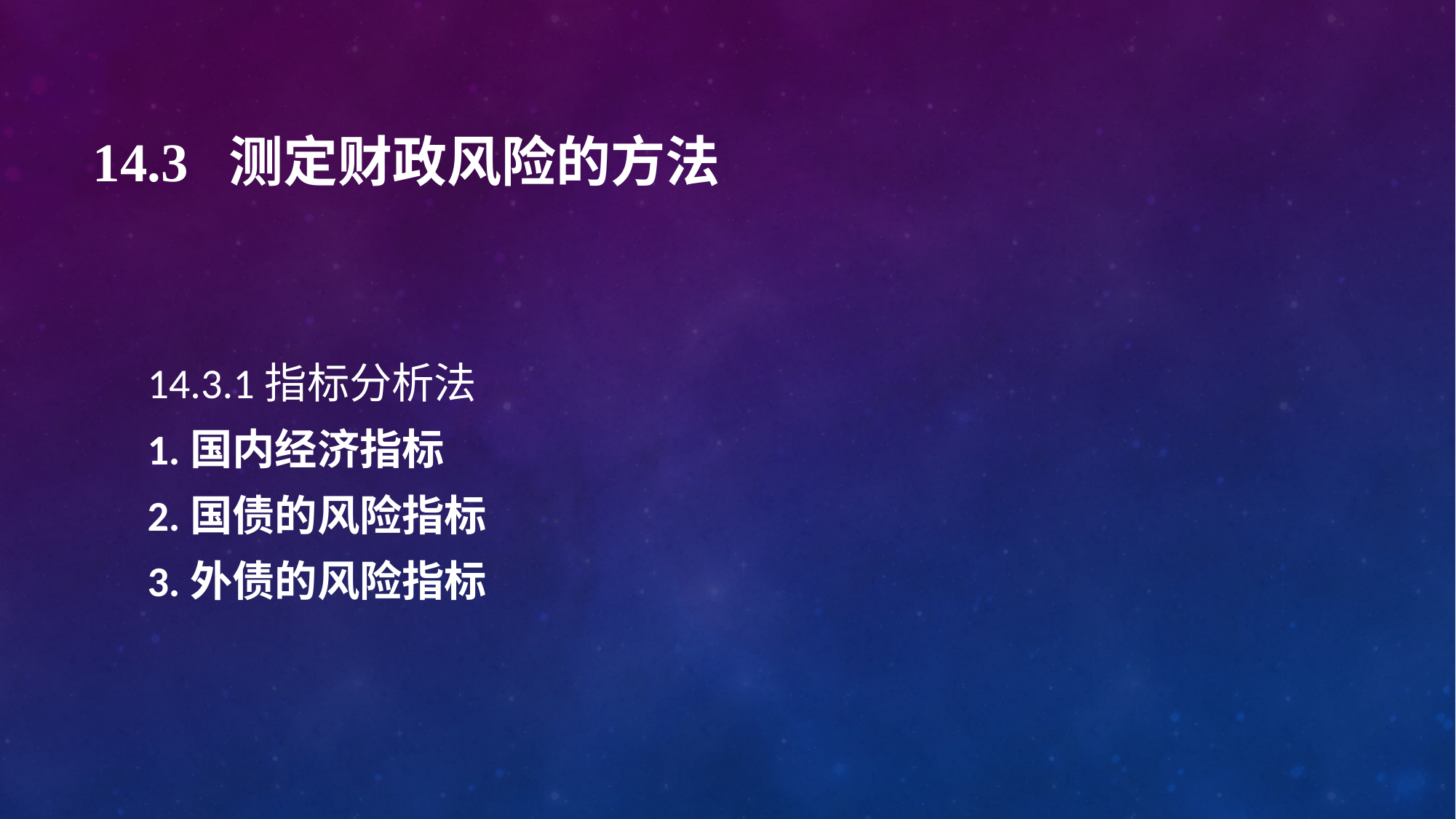

# 14.3  测定财政风险的方法
14.3.1指标分析法
1.国内经济指标
2.国债的风险指标
3.外债的风险指标